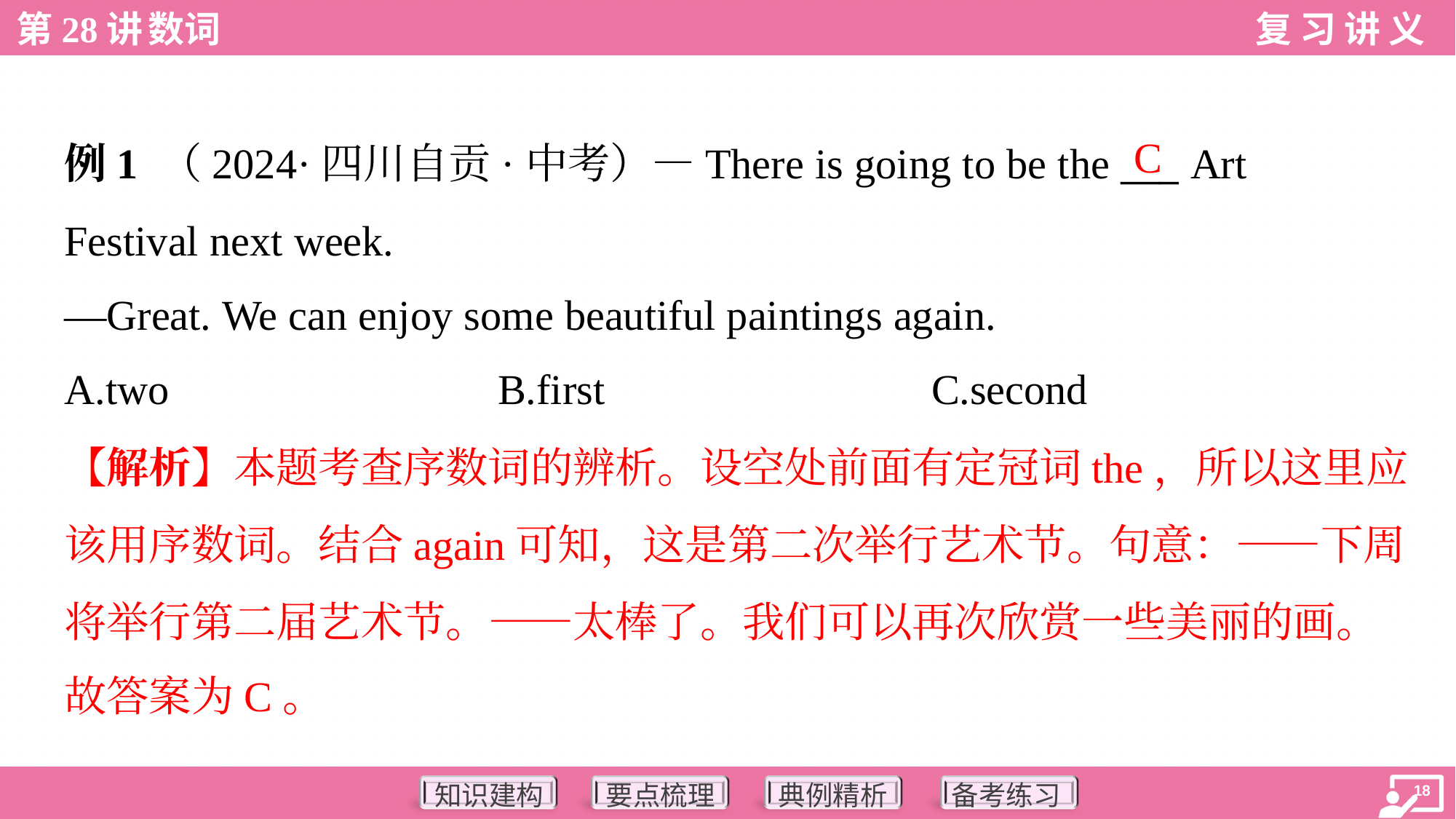

C
例1 （2024·四川自贡·中考）—There is going to be the ___ Art
Festival next week.
—Great. We can enjoy some beautiful paintings again.
A.two	B.first	C.second
【解析】本题考查序数词的辨析。设空处前面有定冠词the，所以这里应
该用序数词。结合again可知，这是第二次举行艺术节。句意：——下周
将举行第二届艺术节。——太棒了。我们可以再次欣赏一些美丽的画。
故答案为C。